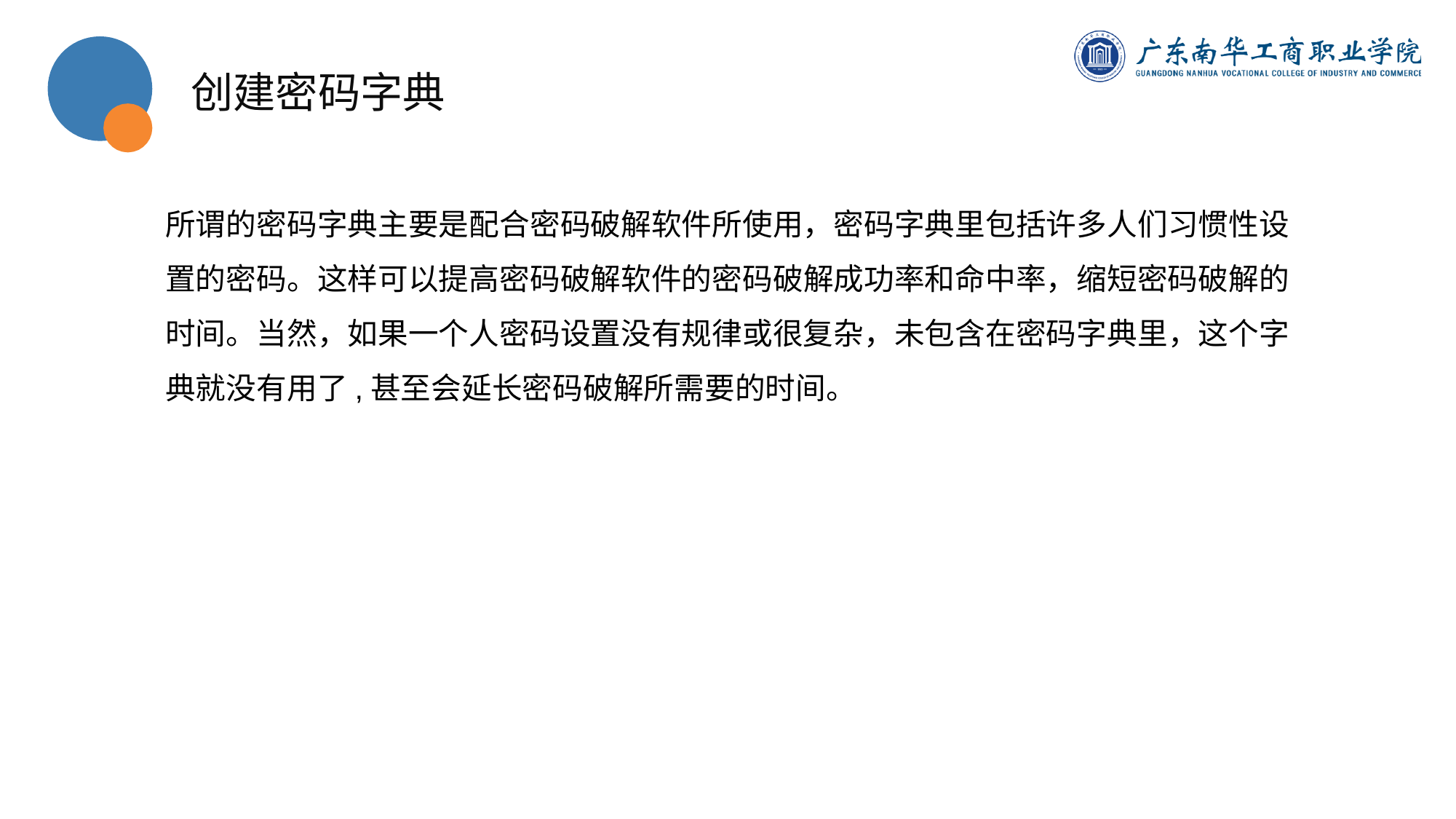

创建密码字典

所谓的密码字典主要是配合密码破解软件所使用，密码字典里包括许多人们习惯性设置的密码。这样可以提高密码破解软件的密码破解成功率和命中率，缩短密码破解的时间。当然，如果一个人密码设置没有规律或很复杂，未包含在密码字典里，这个字典就没有用了,甚至会延长密码破解所需要的时间。